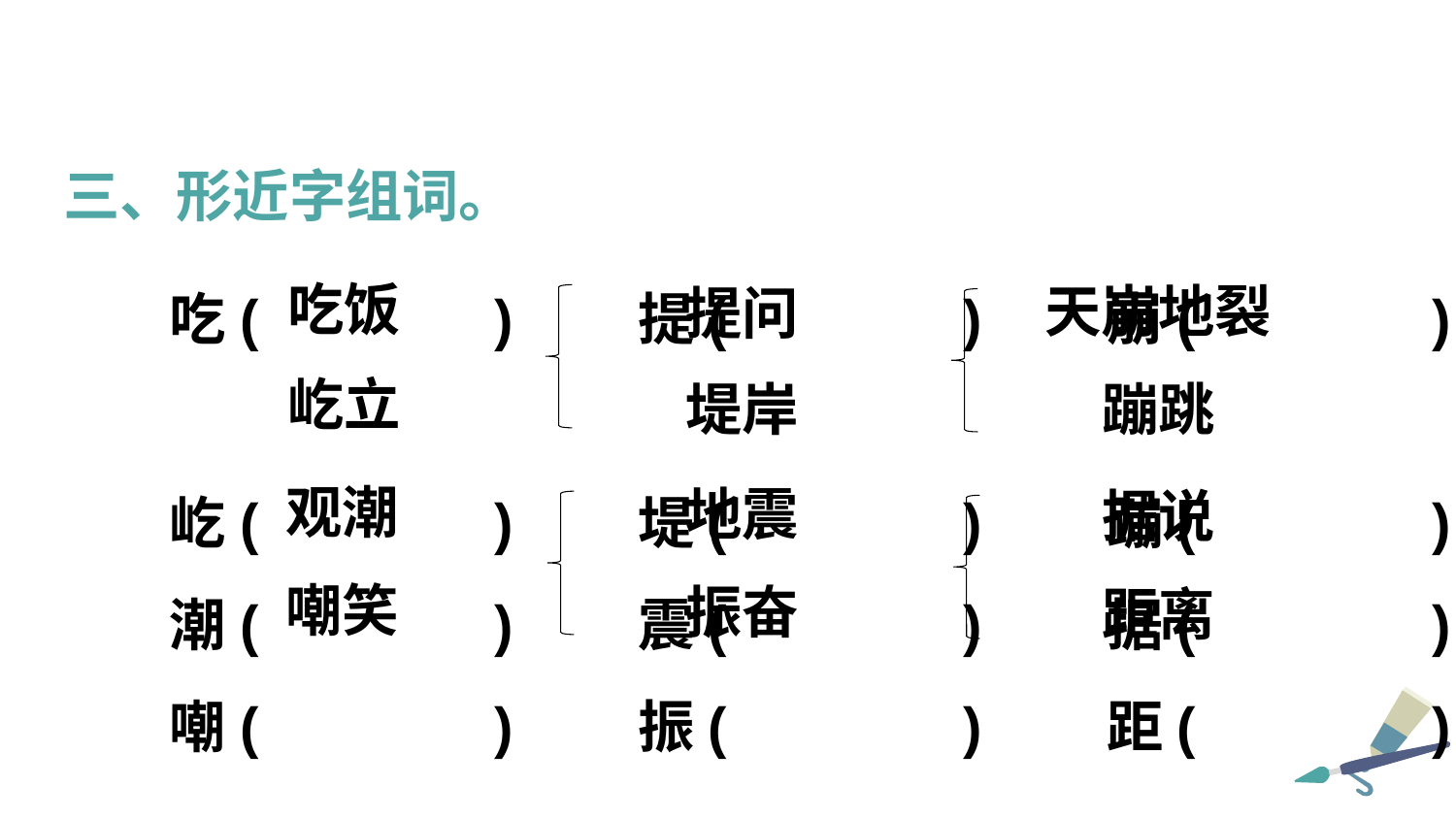

三、形近字组词。
吃(               )       提(               )       崩(               )
屹(               )       堤(               )       蹦(               )
潮(               )       震(               )       据(               )
嘲(               )       振(               )       距(               )
吃饭
天崩地裂
提问

屹立
堤岸
蹦跳
观潮
地震
据说

嘲笑
振奋
距离